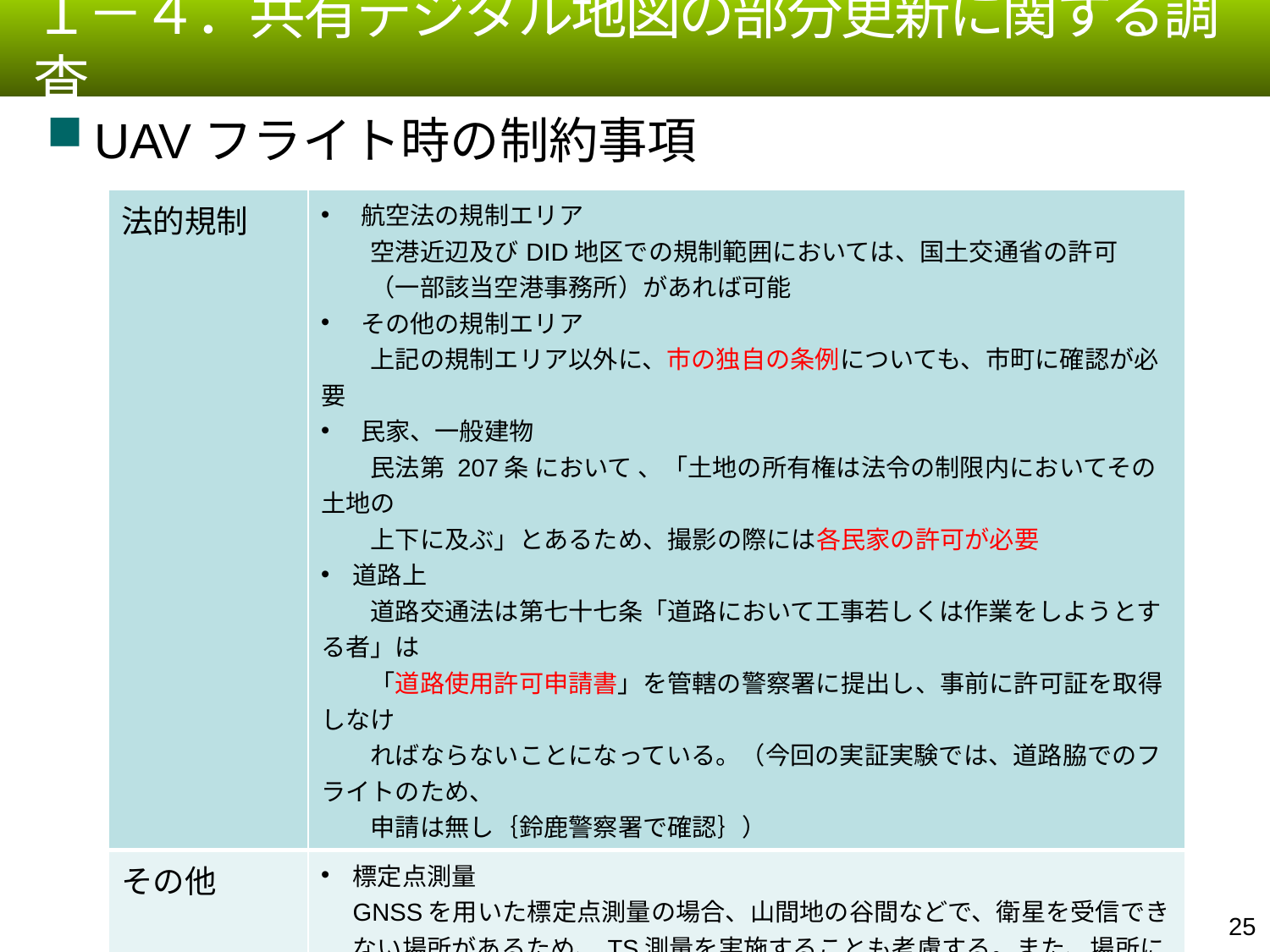

１－４．共有デジタル地図の部分更新に関する調査
UAVフライト時の制約事項

| 法的規制 | 航空法の規制エリア 　　空港近辺及びDID地区での規制範囲においては、国土交通省の許可 　　（一部該当空港事務所）があれば可能 その他の規制エリア 　　上記の規制エリア以外に、市の独自の条例についても、市町に確認が必要 民家、一般建物 　　民法第 207条 において 、「土地の所有権は法令の制限内においてその土地の 　　上下に及ぶ」とあるため、撮影の際には各民家の許可が必要 道路上 　　道路交通法は第七十七条「道路において工事若しくは作業をしようとする者」は 　　「道路使用許可申請書」を管轄の警察署に提出し、事前に許可証を取得しなけ 　　ればならないことになっている。（今回の実証実験では、道路脇でのフライトのため、 　　申請は無し｛鈴鹿警察署で確認｝） |
| --- | --- |
| その他 | 標定点測量 GNSSを用いた標定点測量の場合、山間地の谷間などで、衛星を受信できない場所があるため、TS測量を実施することも考慮する。また、場所によって、伐採が必要な個所もある 送電線 　　送電線の付近はUAVの飛行に影響があるので、30ｍ以上離れて実施 　　する |
25